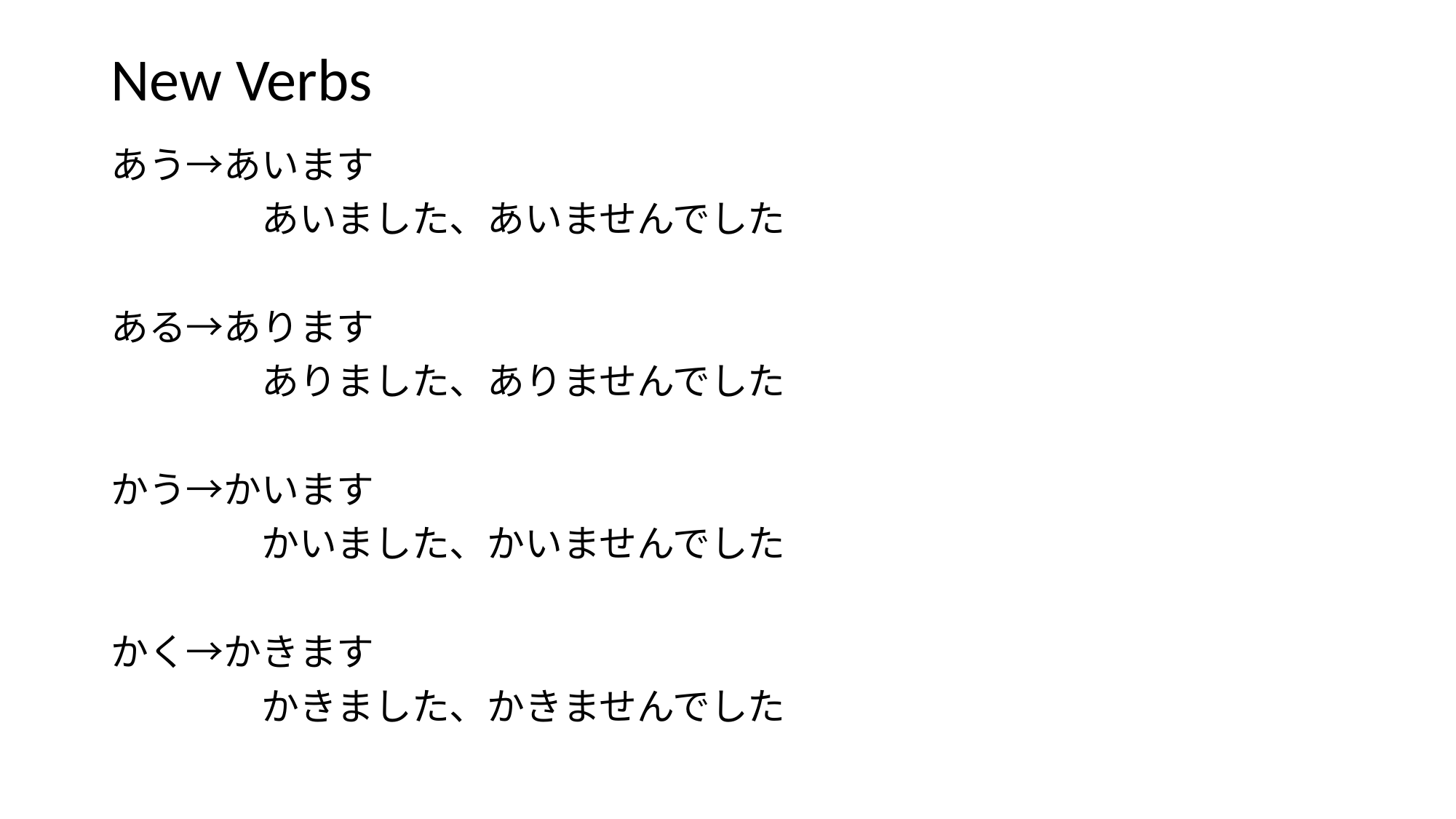

# New Verbs
あう→あいます
　　　　あいました、あいませんでした

ある→あります
　　　　ありました、ありませんでした

かう→かいます
　　　　かいました、かいませんでした

かく→かきます
　　　　かきました、かきませんでした